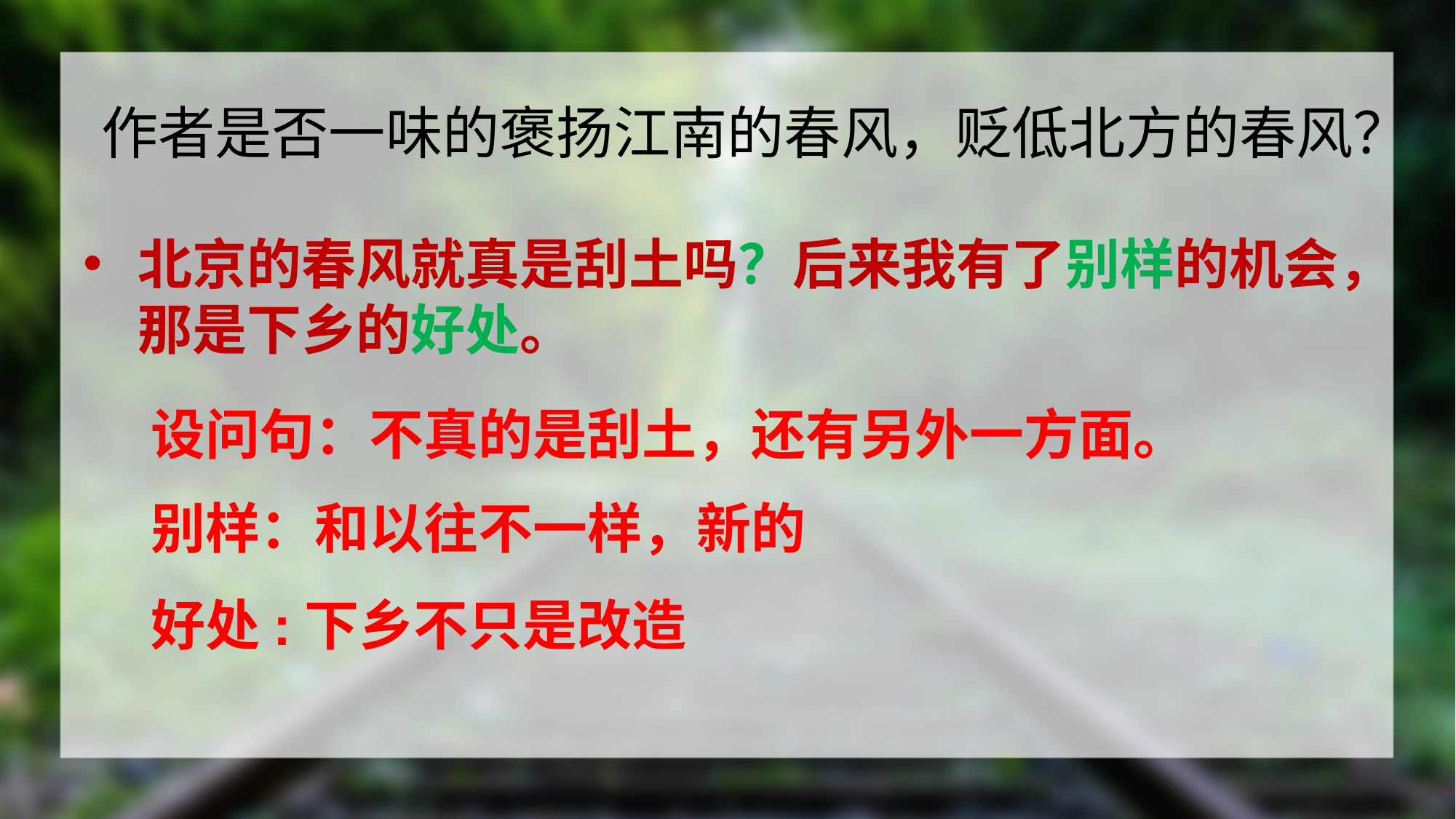

# 作者是否一味的褒扬江南的春风，贬低北方的春风？
北京的春风就真是刮土吗？后来我有了别样的机会，那是下乡的好处。
设问句：不真的是刮土，还有另外一方面。
别样：和以往不一样，新的
好处:下乡不只是改造